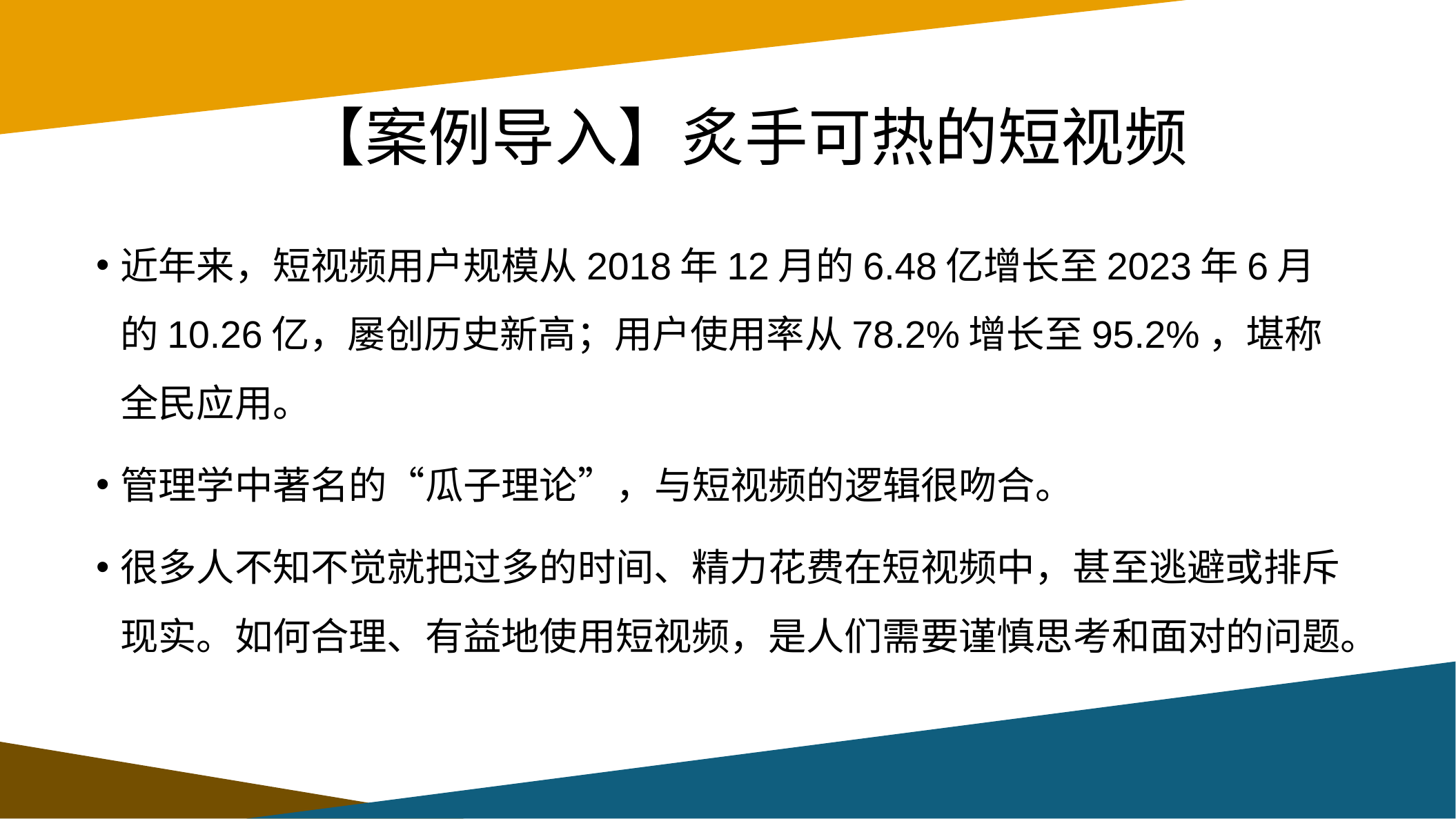

# 【案例导入】炙手可热的短视频
近年来，短视频用户规模从2018年12月的6.48亿增长至2023年6月的10.26亿，屡创历史新高；用户使用率从78.2%增长至95.2%，堪称全民应用。
管理学中著名的“瓜子理论”，与短视频的逻辑很吻合。
很多人不知不觉就把过多的时间、精力花费在短视频中，甚至逃避或排斥现实。如何合理、有益地使用短视频，是人们需要谨慎思考和面对的问题。